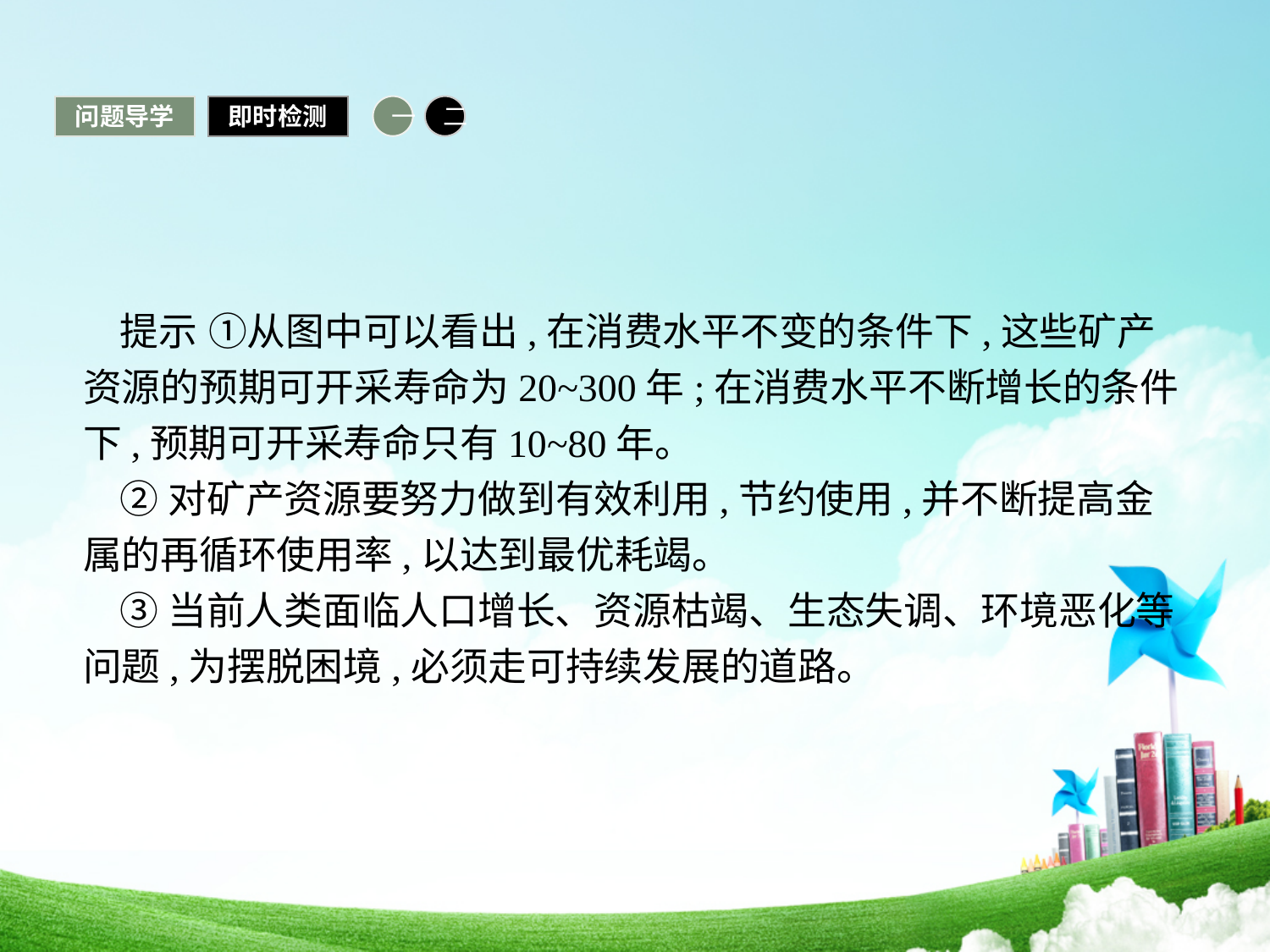

问题导学
即时检测
一
二
提示 ①从图中可以看出,在消费水平不变的条件下,这些矿产资源的预期可开采寿命为20~300年;在消费水平不断增长的条件下,预期可开采寿命只有10~80年。
②对矿产资源要努力做到有效利用,节约使用,并不断提高金属的再循环使用率,以达到最优耗竭。
③当前人类面临人口增长、资源枯竭、生态失调、环境恶化等问题,为摆脱困境,必须走可持续发展的道路。